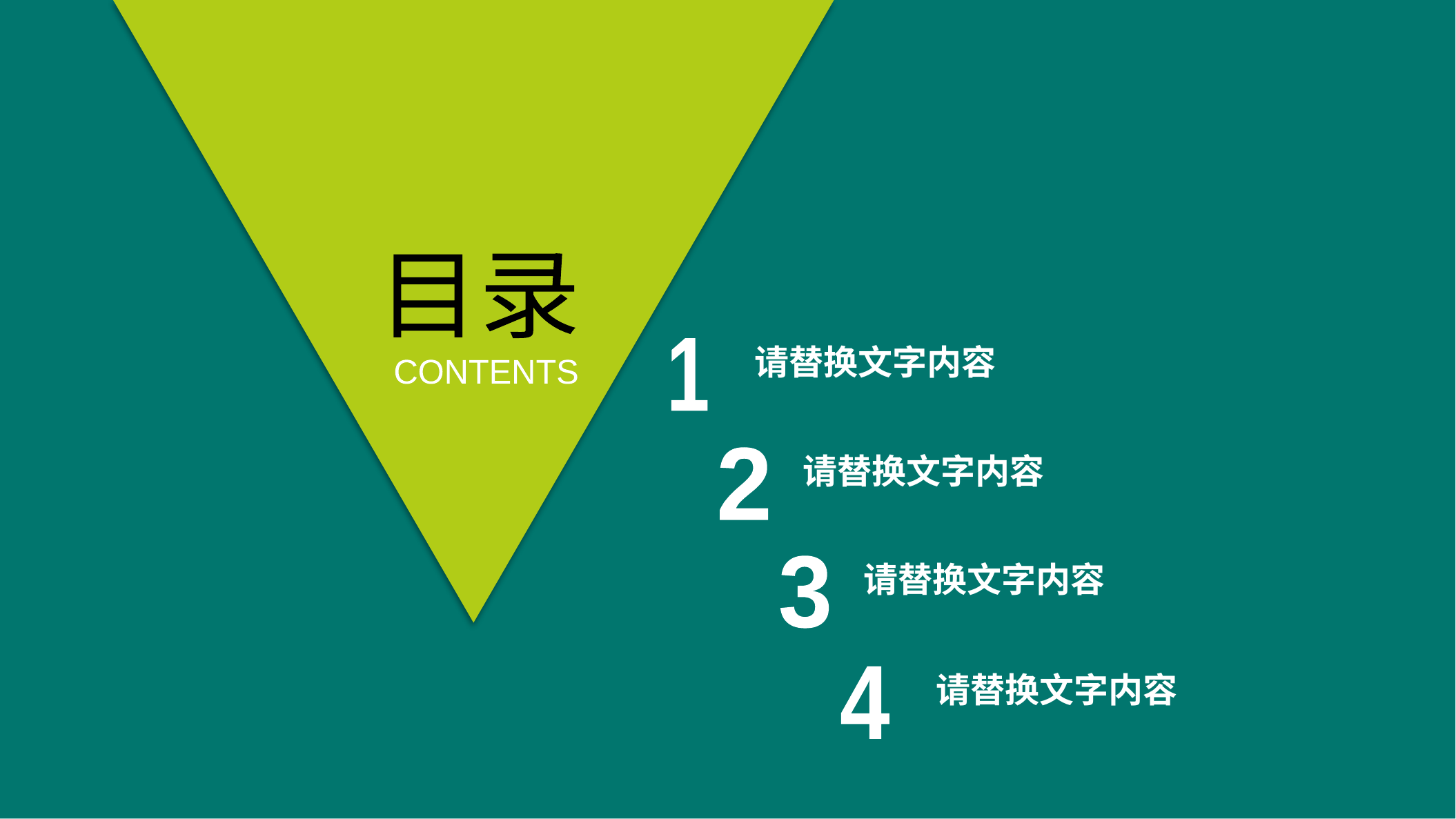

目录
请替换文字内容
1
CONTENTS
请替换文字内容
2
请替换文字内容
3
请替换文字内容
4